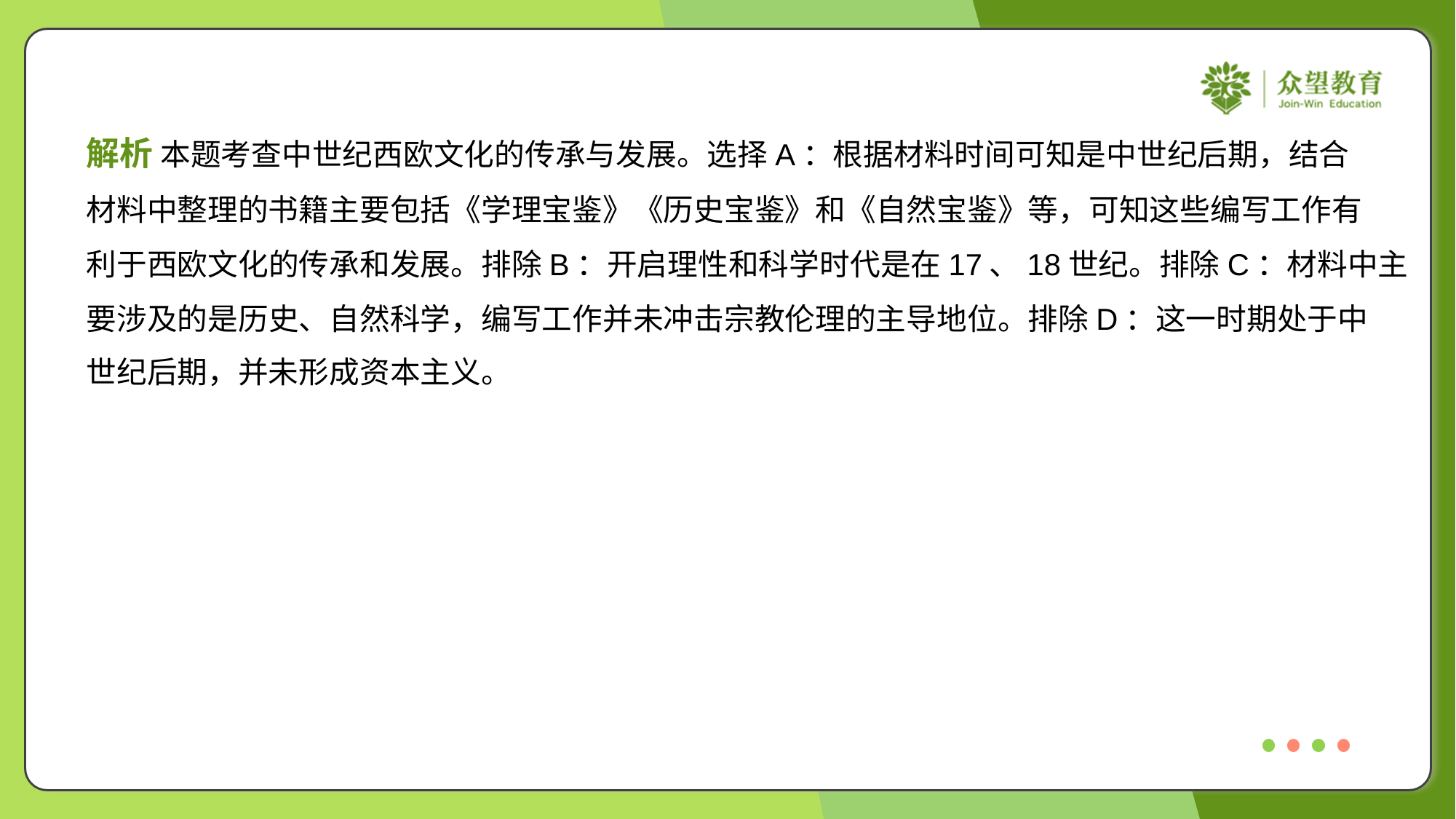

解析 本题考查中世纪西欧文化的传承与发展。选择A：根据材料时间可知是中世纪后期，结合
材料中整理的书籍主要包括《学理宝鉴》《历史宝鉴》和《自然宝鉴》等，可知这些编写工作有
利于西欧文化的传承和发展。排除B：开启理性和科学时代是在17、18世纪。排除C：材料中主
要涉及的是历史、自然科学，编写工作并未冲击宗教伦理的主导地位。排除D：这一时期处于中
世纪后期，并未形成资本主义。